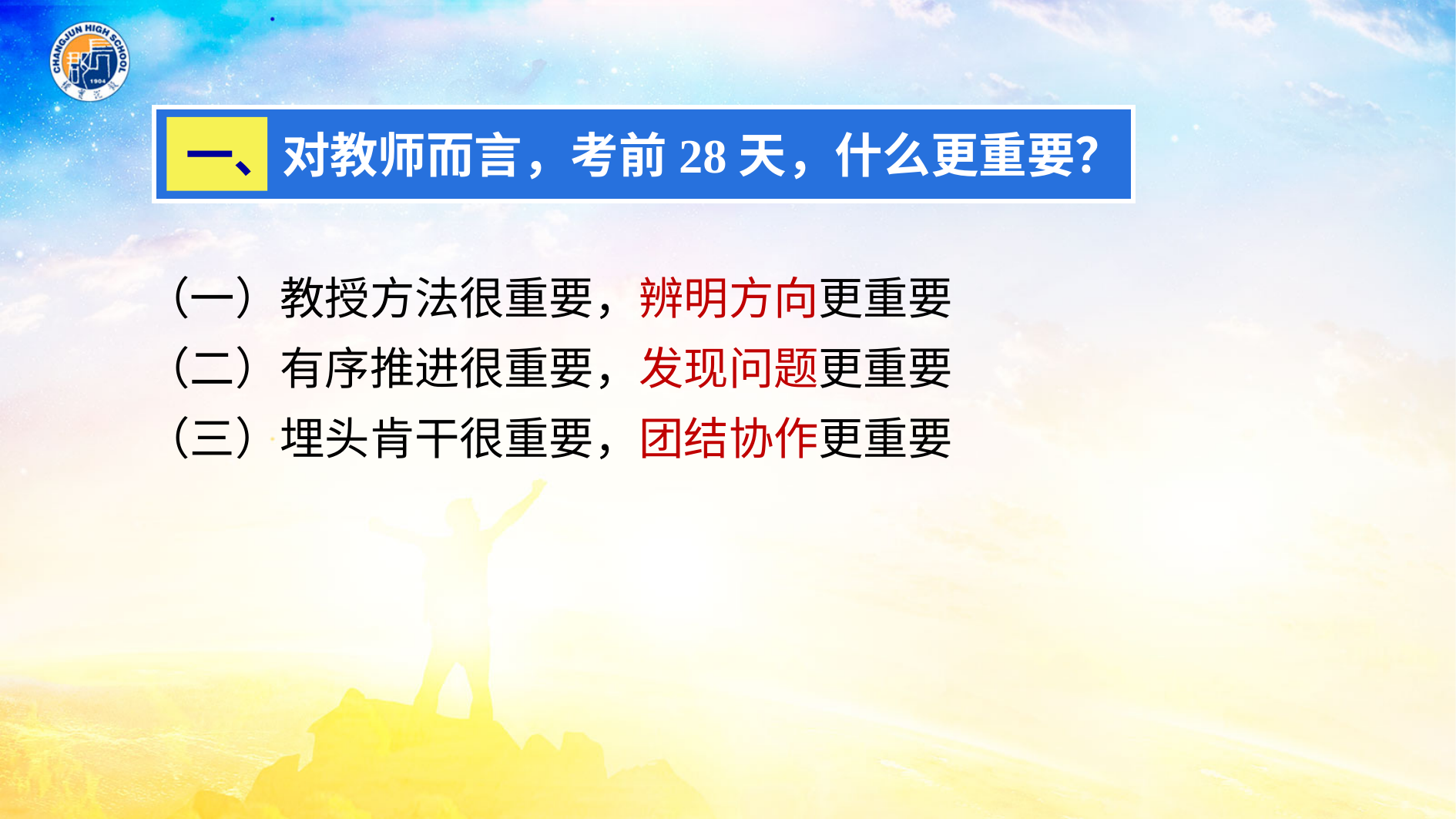

一、对教师而言，考前28天，什么更重要？
（一）教授方法很重要，辨明方向更重要
（二）有序推进很重要，发现问题更重要
（三）埋头肯干很重要，团结协作更重要